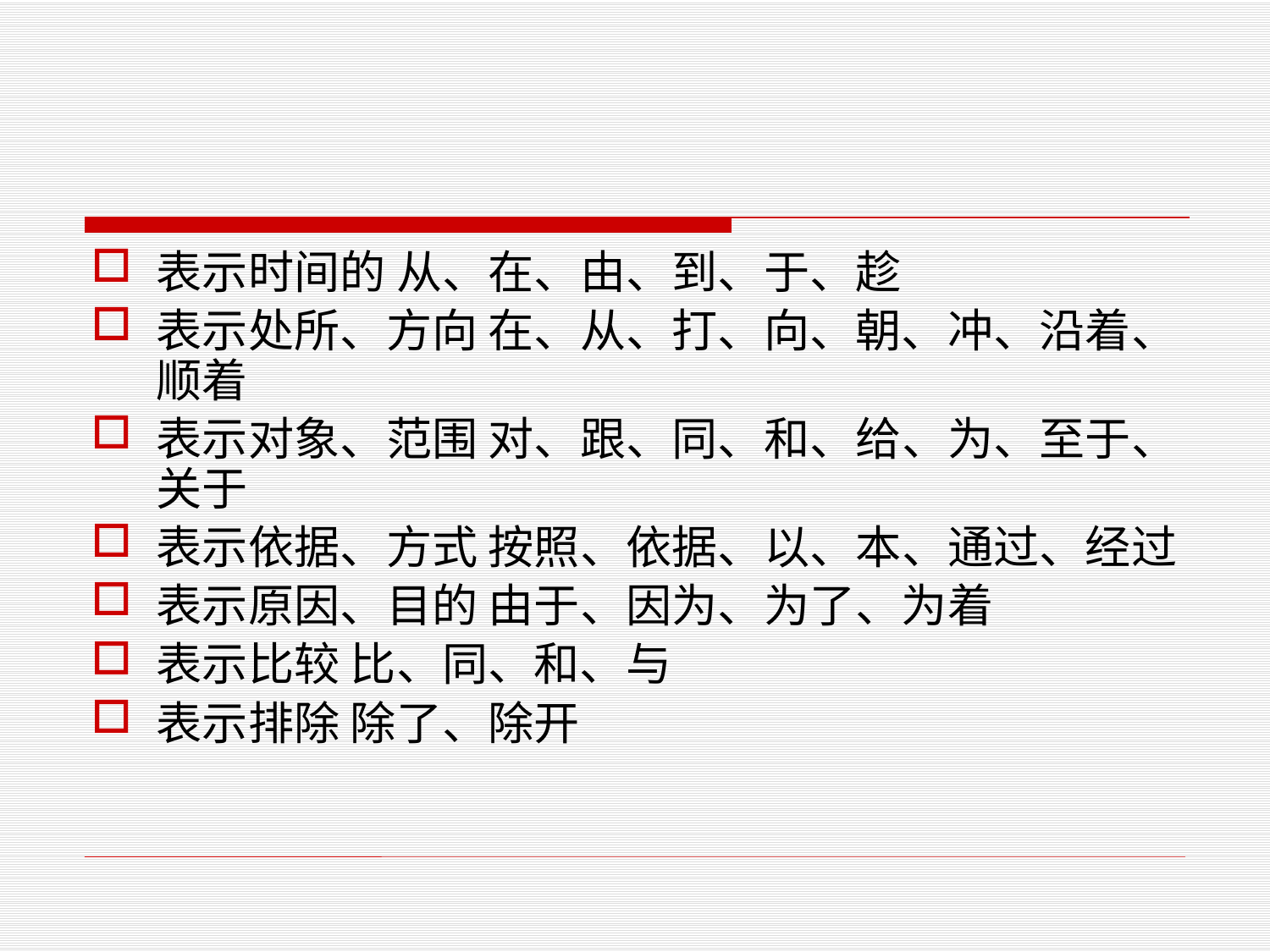

表示时间的 从、在、由、到、于、趁
表示处所、方向 在、从、打、向、朝、冲、沿着、顺着
表示对象、范围 对、跟、同、和、给、为、至于、关于
表示依据、方式 按照、依据、以、本、通过、经过
表示原因、目的 由于、因为、为了、为着
表示比较 比、同、和、与
表示排除 除了、除开